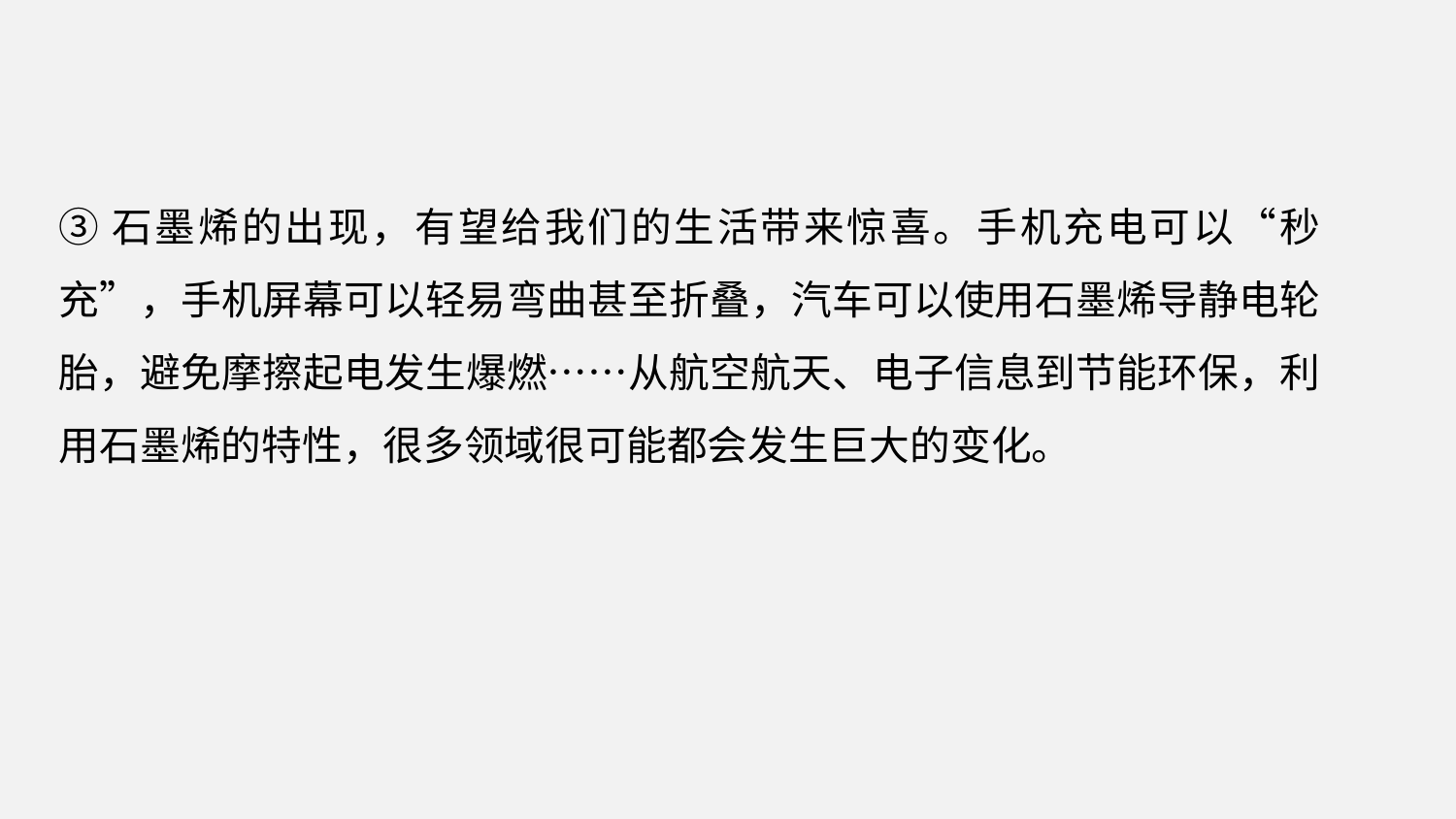

③石墨烯的出现，有望给我们的生活带来惊喜。手机充电可以“秒充”，手机屏幕可以轻易弯曲甚至折叠，汽车可以使用石墨烯导静电轮胎，避免摩擦起电发生爆燃……从航空航天、电子信息到节能环保，利用石墨烯的特性，很多领域很可能都会发生巨大的变化。